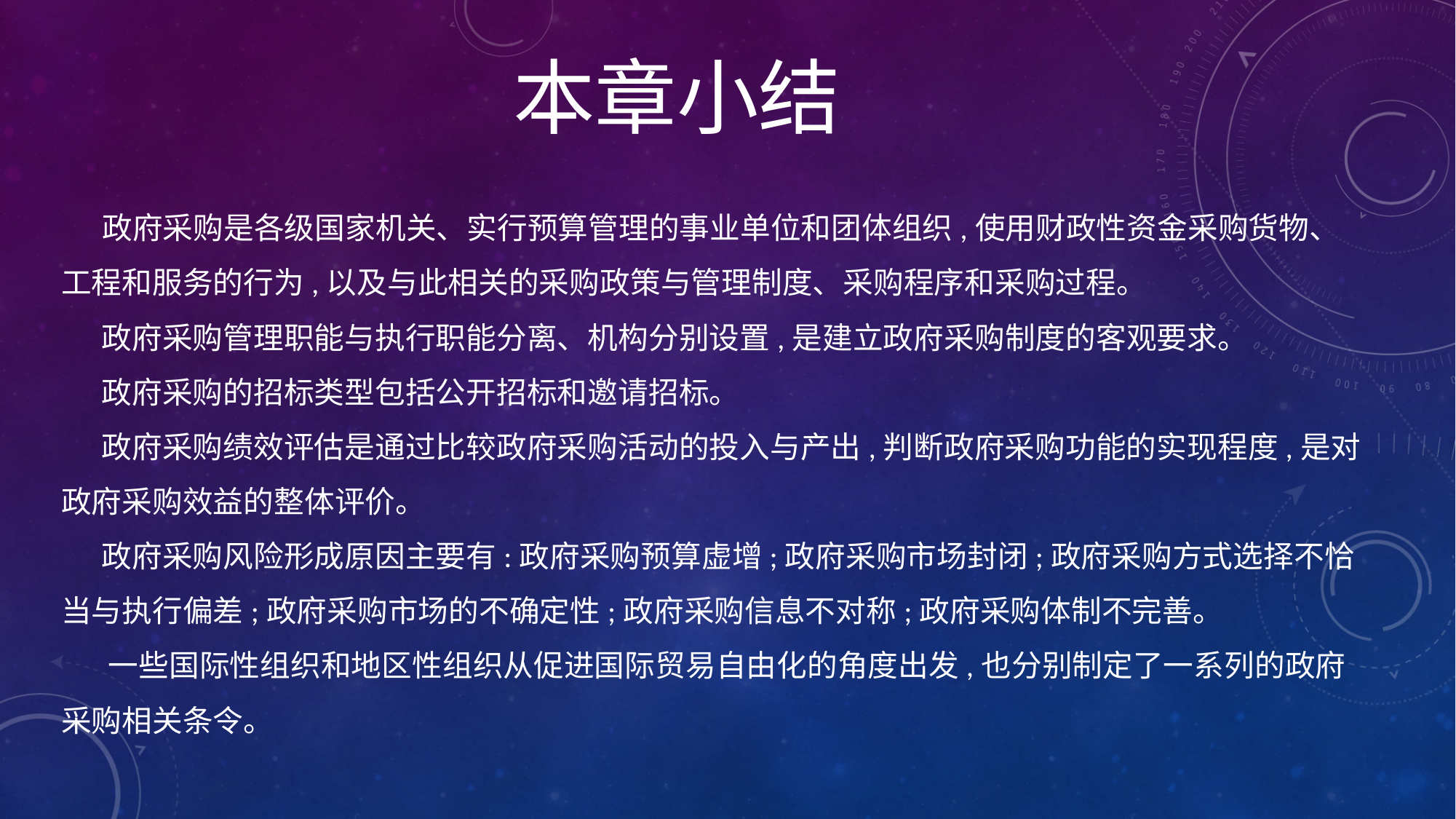

本章小结
# 政府采购是各级国家机关、实行预算管理的事业单位和团体组织,使用财政性资金采购货物、工程和服务的行为,以及与此相关的采购政策与管理制度、采购程序和采购过程。 政府采购管理职能与执行职能分离、机构分别设置,是建立政府采购制度的客观要求。 政府采购的招标类型包括公开招标和邀请招标。 政府采购绩效评估是通过比较政府采购活动的投入与产出,判断政府采购功能的实现程度,是对政府采购效益的整体评价。 政府采购风险形成原因主要有:政府采购预算虚增;政府采购市场封闭;政府采购方式选择不恰当与执行偏差;政府采购市场的不确定性;政府采购信息不对称;政府采购体制不完善。 一些国际性组织和地区性组织从促进国际贸易自由化的角度出发,也分别制定了一系列的政府采购相关条令。